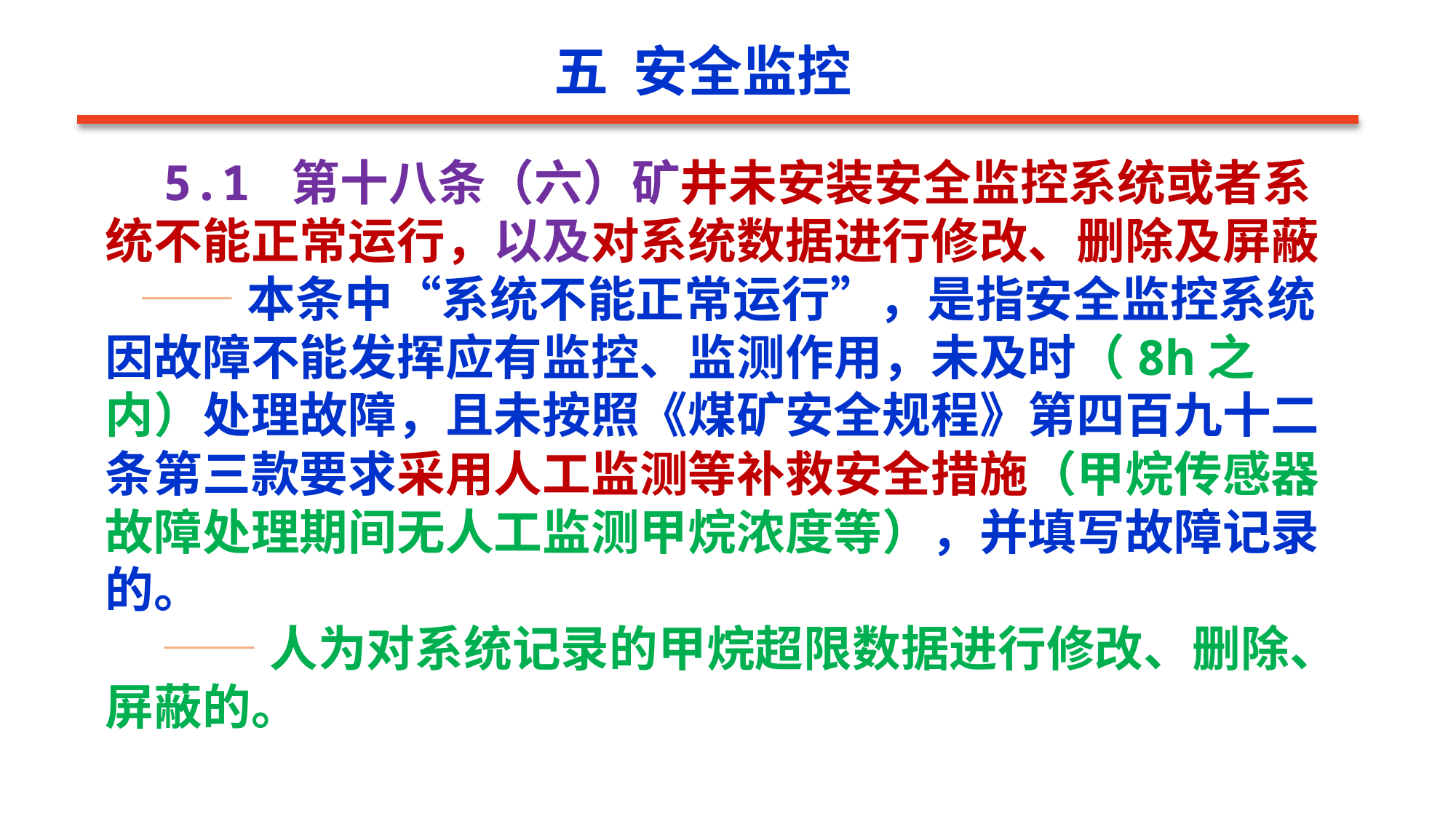

五  安全监控

  5.1 第十八条（六）矿井未安装安全监控系统或者系统不能正常运行，以及对系统数据进行修改、删除及屏蔽
   ——本条中“系统不能正常运行”，是指安全监控系统因故障不能发挥应有监控、监测作用，未及时（8h之内）处理故障，且未按照《煤矿安全规程》第四百九十二条第三款要求采用人工监测等补救安全措施（甲烷传感器故障处理期间无人工监测甲烷浓度等），并填写故障记录的。
     ——人为对系统记录的甲烷超限数据进行修改、删除、屏蔽的。